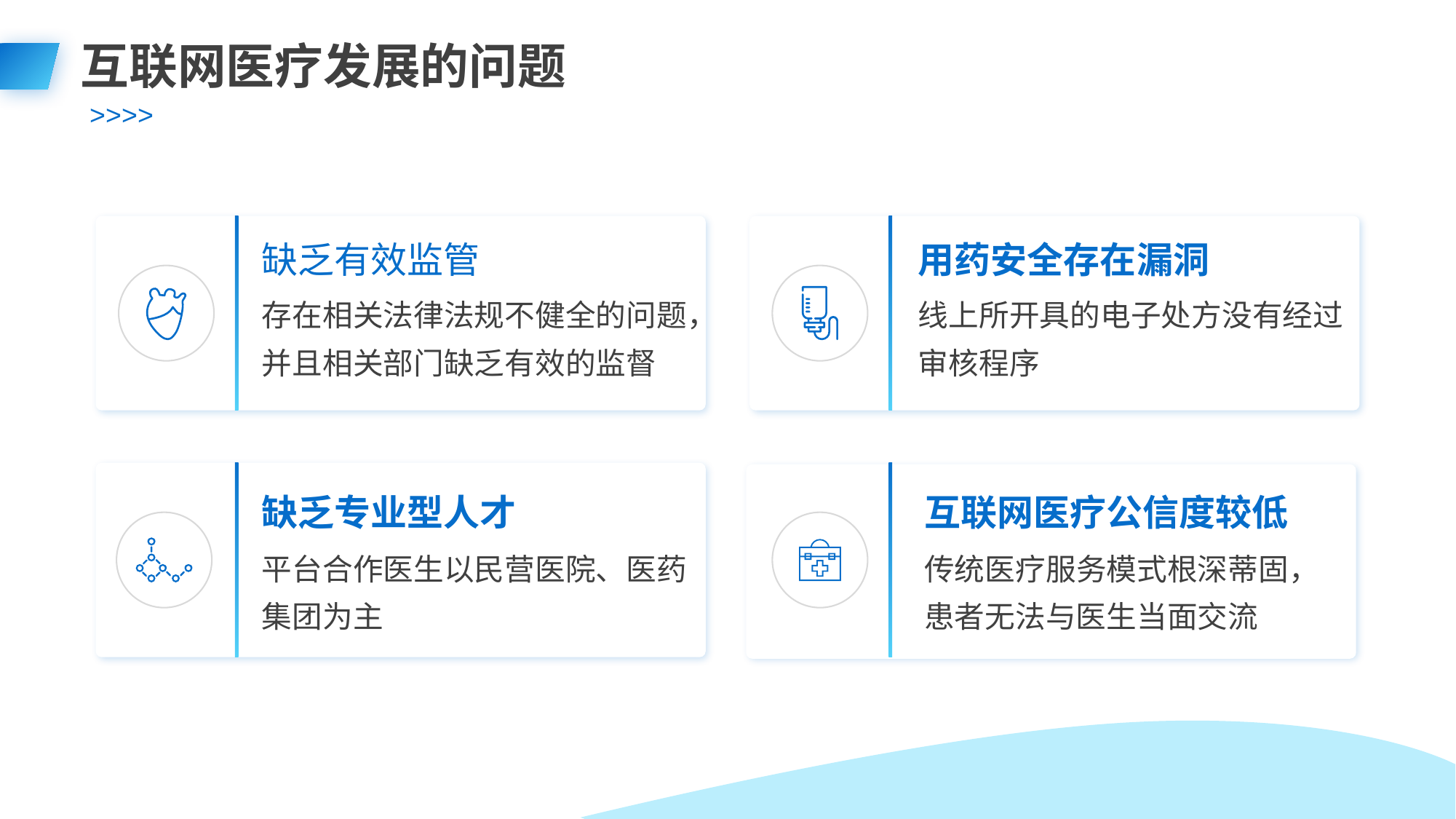

互联网医疗发展的问题

缺乏有效监管
用药安全存在漏洞

存在相关法律法规不健全的问题，并且相关部门缺乏有效的监督
线上所开具的电子处方没有经过审核程序

缺乏专业型人才
互联网医疗公信度较低

平台合作医生以民营医院、医药集团为主
传统医疗服务模式根深蒂固，患者无法与医生当面交流